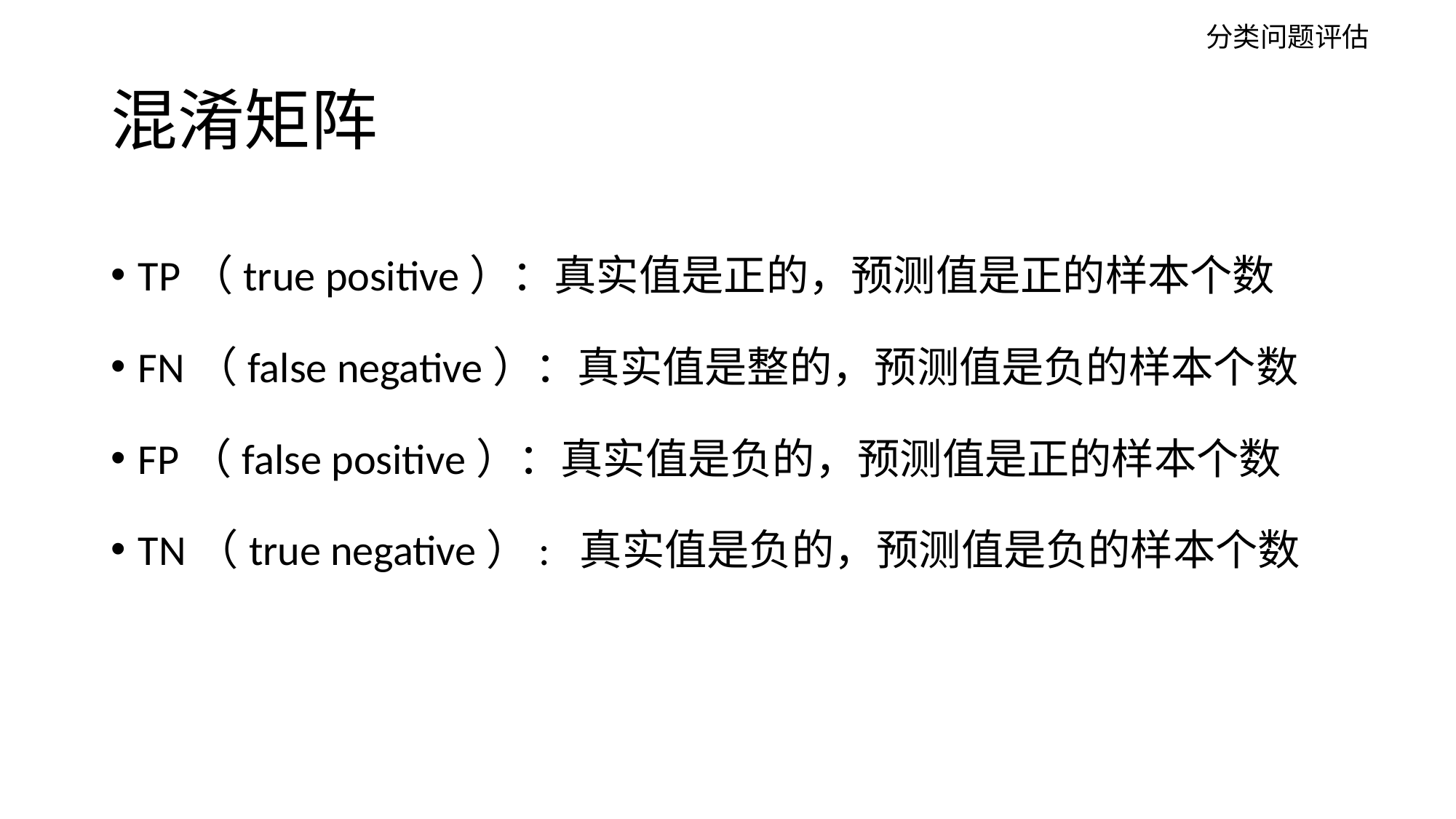

分类问题评估
混淆矩阵
TP（true positive）：真实值是正的，预测值是正的样本个数
FN（false negative）：真实值是整的，预测值是负的样本个数
FP（false positive）：真实值是负的，预测值是正的样本个数
TN（true negative）:  真实值是负的，预测值是负的样本个数